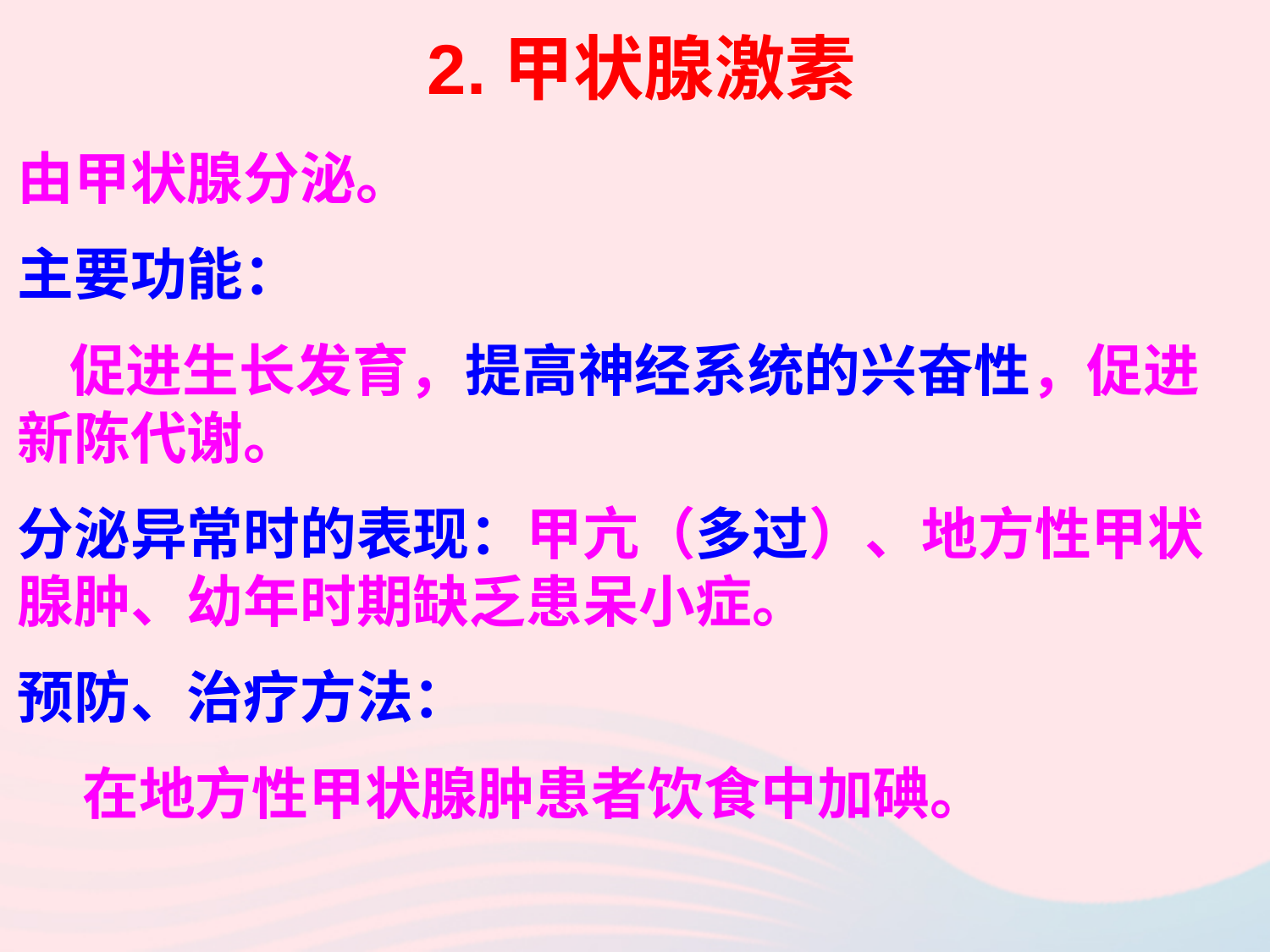

2.甲状腺激素
由甲状腺分泌。
主要功能：
   促进生长发育，提高神经系统的兴奋性，促进新陈代谢。
分泌异常时的表现：甲亢（多过）、地方性甲状腺肿、幼年时期缺乏患呆小症。
预防、治疗方法：
    在地方性甲状腺肿患者饮食中加碘。